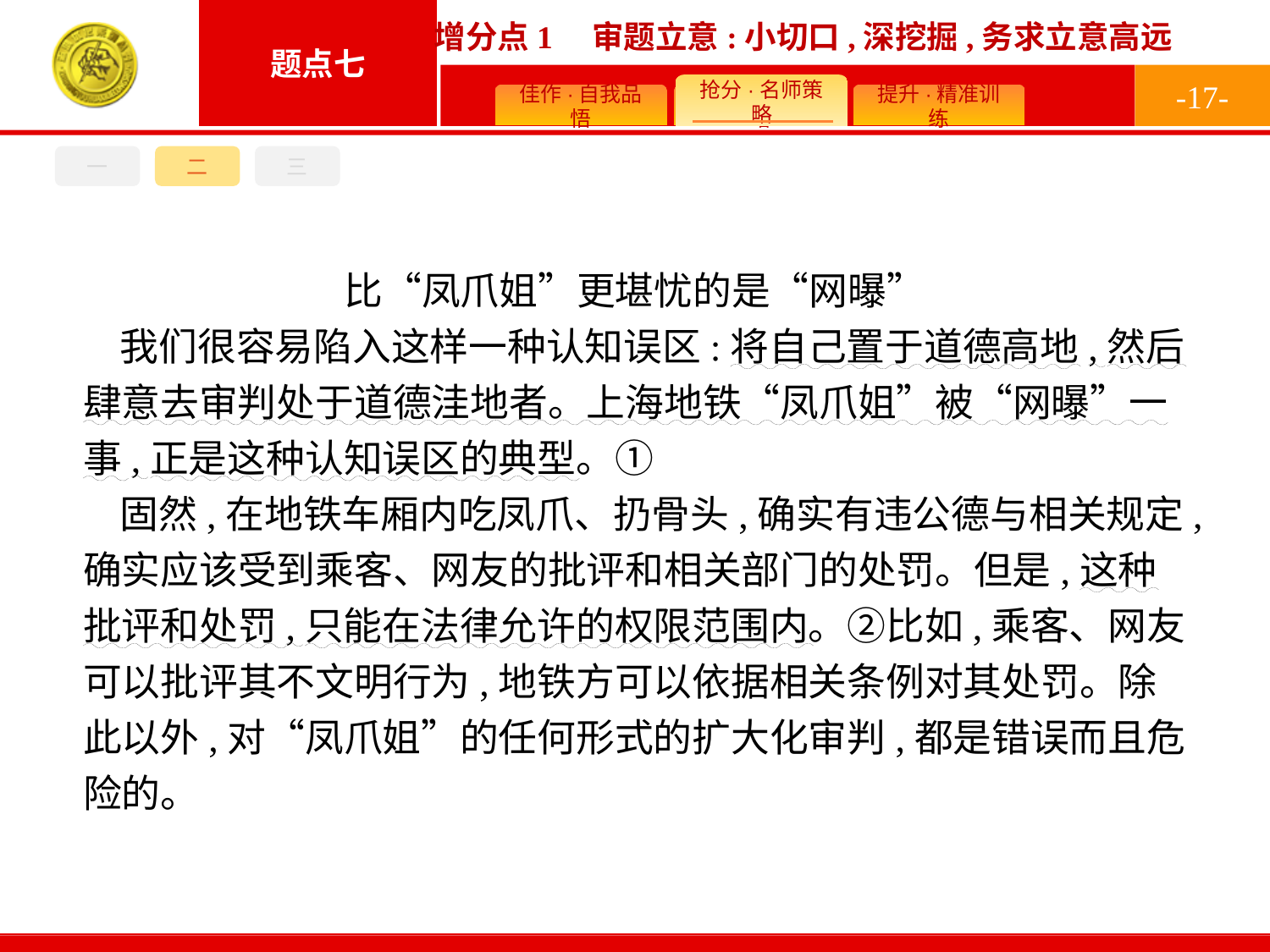

-17-
一
二
三
比“凤爪姐”更堪忧的是“网曝”
我们很容易陷入这样一种认知误区:将自己置于道德高地,然后肆意去审判处于道德洼地者。上海地铁“凤爪姐”被“网曝”一事,正是这种认知误区的典型。①
固然,在地铁车厢内吃凤爪、扔骨头,确实有违公德与相关规定,确实应该受到乘客、网友的批评和相关部门的处罚。但是,这种批评和处罚,只能在法律允许的权限范围内。②比如,乘客、网友可以批评其不文明行为,地铁方可以依据相关条例对其处罚。除此以外,对“凤爪姐”的任何形式的扩大化审判,都是错误而且危险的。